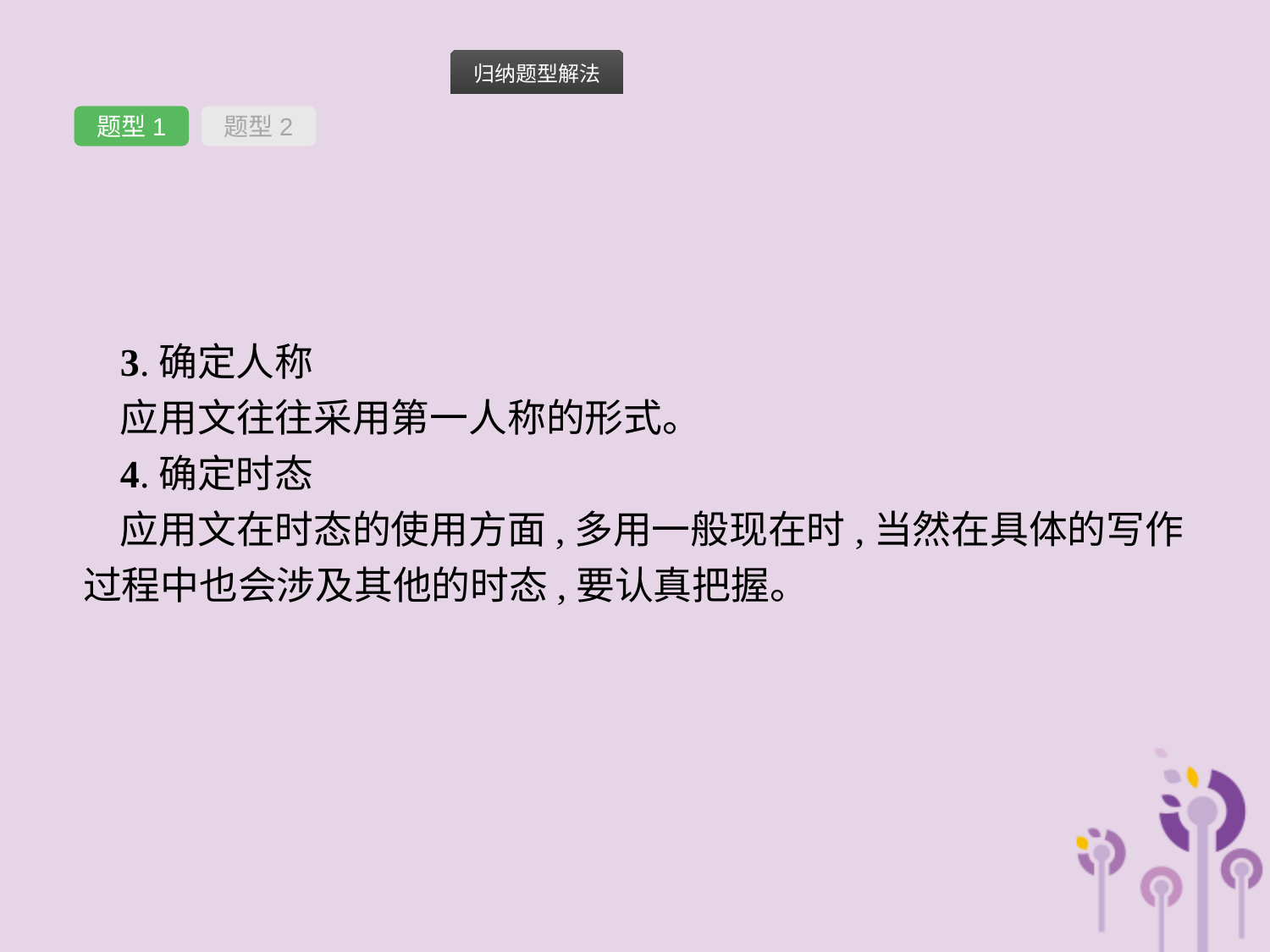

题型1
题型2
3.确定人称
应用文往往采用第一人称的形式。
4.确定时态
应用文在时态的使用方面,多用一般现在时,当然在具体的写作过程中也会涉及其他的时态,要认真把握。